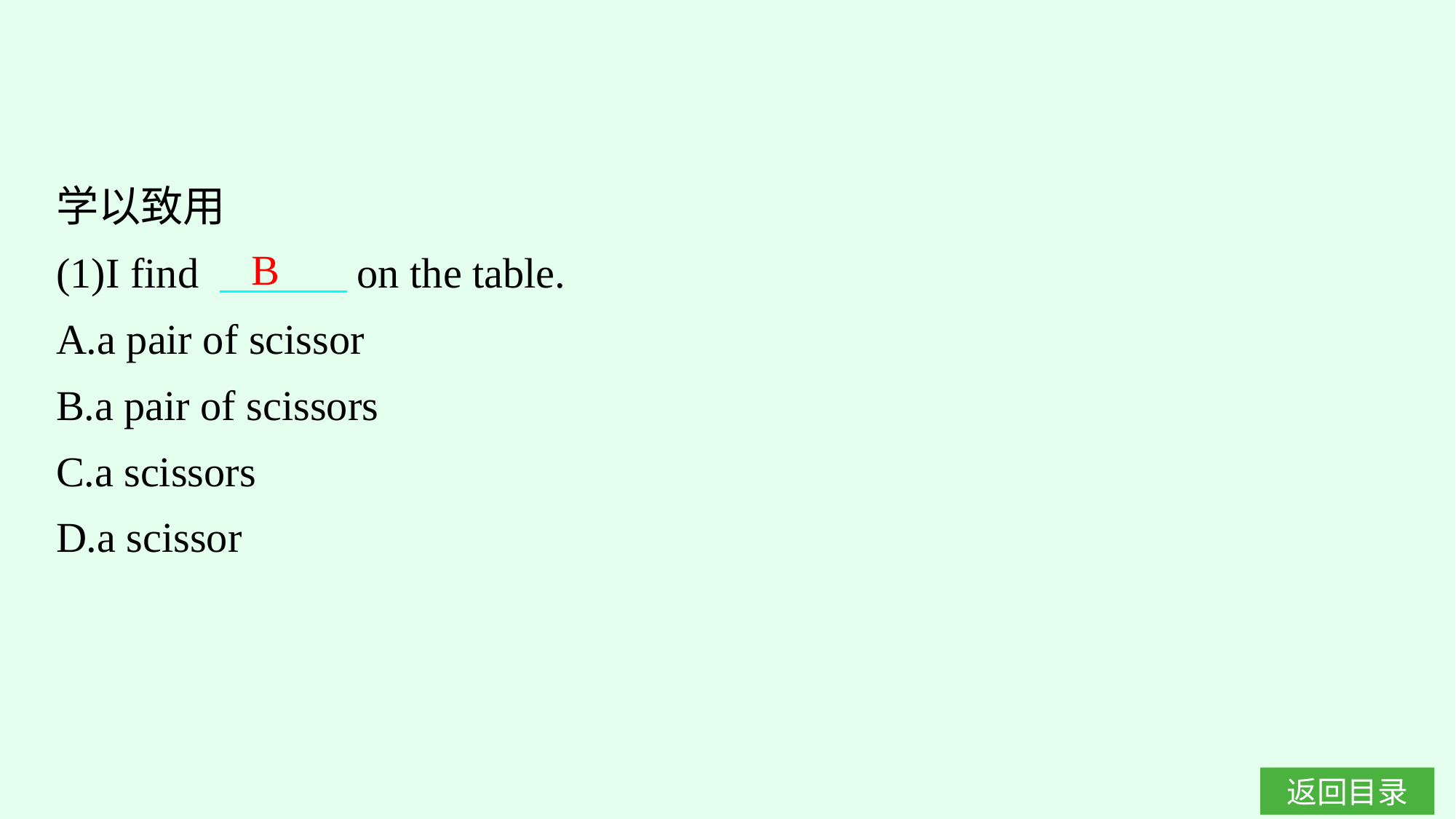

学以致用
(1)I find 　　　on the table.
A.a pair of scissor
B.a pair of scissors
C.a scissors
D.a scissor
B